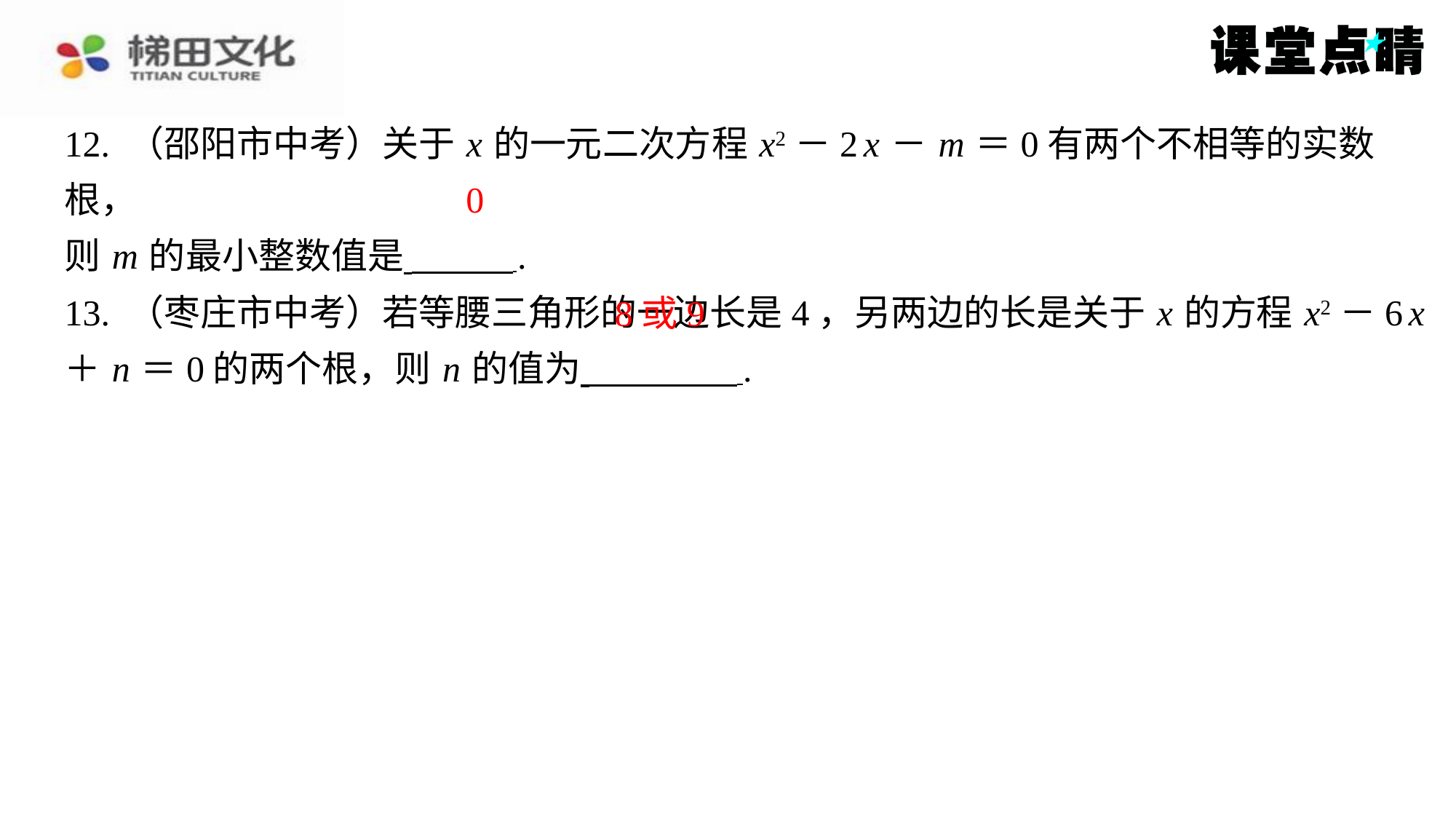

12. （邵阳市中考）关于 x 的一元二次方程 x2－2 x － m ＝0有两个不相等的实数根，
则 m 的最小整数值是                 ⁠.
13. （枣庄市中考）若等腰三角形的一边长是4，另两边的长是关于 x 的方程 x2－6 x
＋ n ＝0的两个根，则 n 的值为                        ⁠.
0
8或9